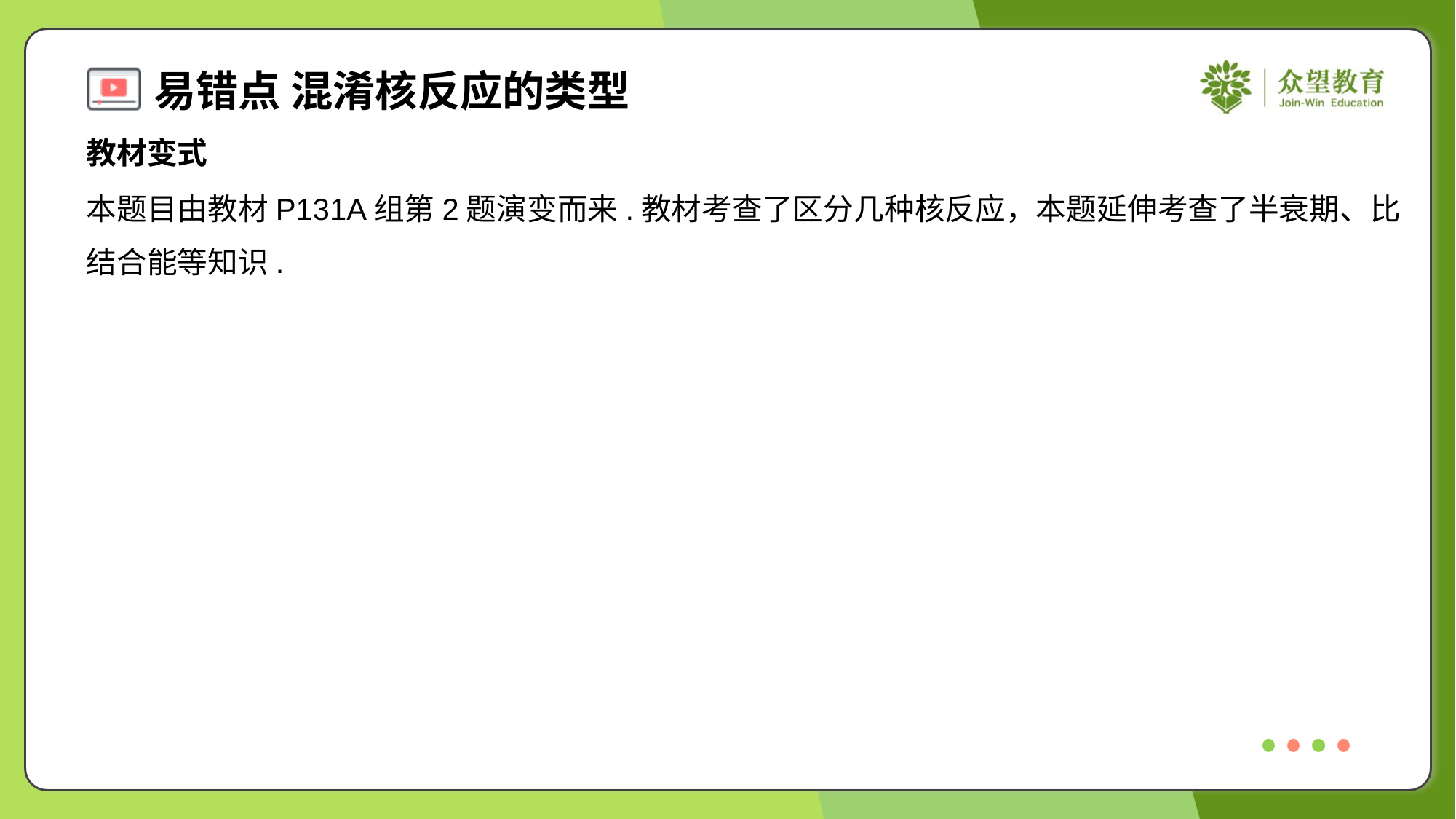

教材变式
本题目由教材P131A组第2题演变而来.教材考查了区分几种核反应，本题延伸考查了半衰期、比
结合能等知识.